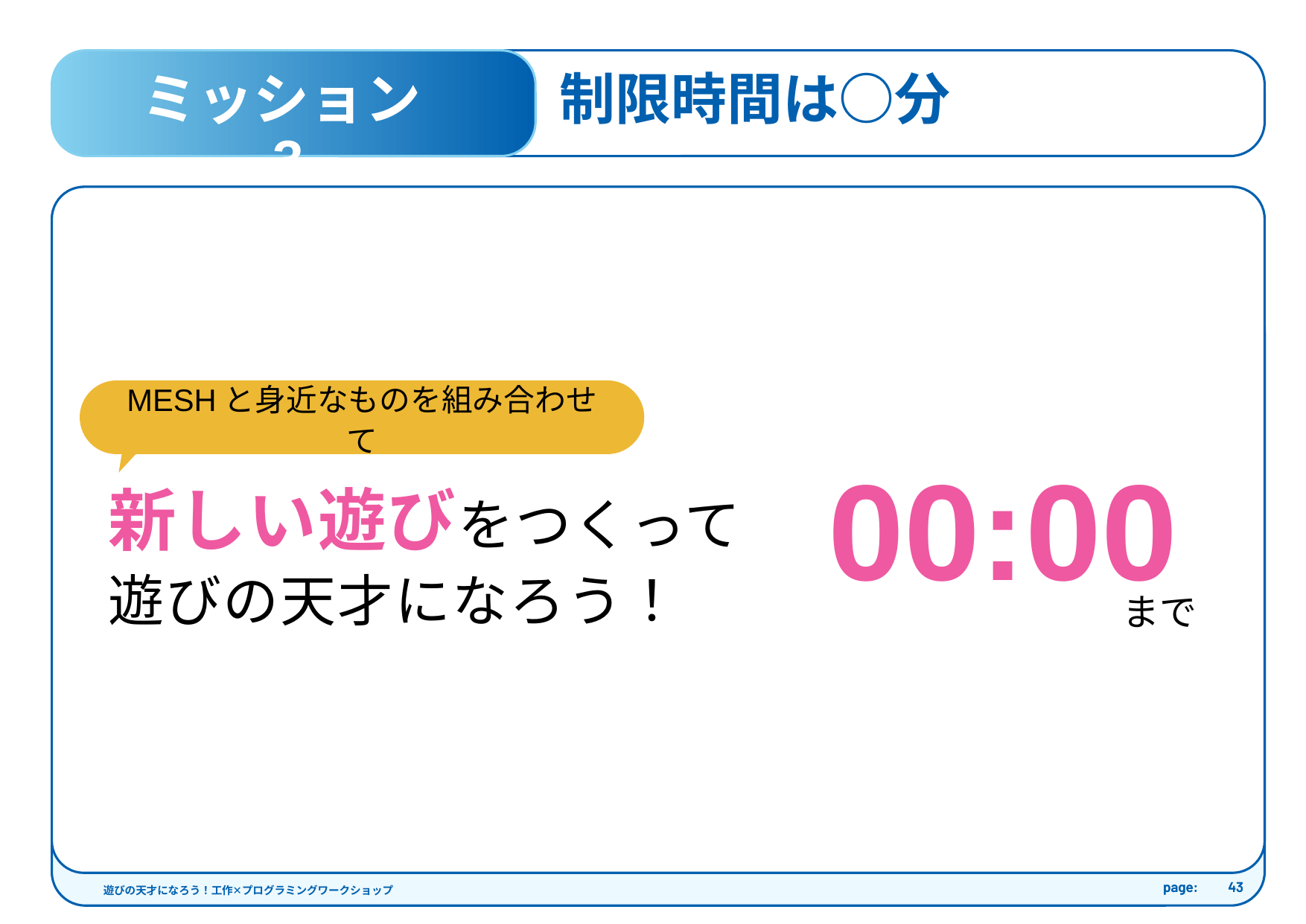

ミッション3
制限時間は○分
MESHと身近なものを組み合わせて

新しい遊びをつくって
遊びの天才になろう！
00:00
まで